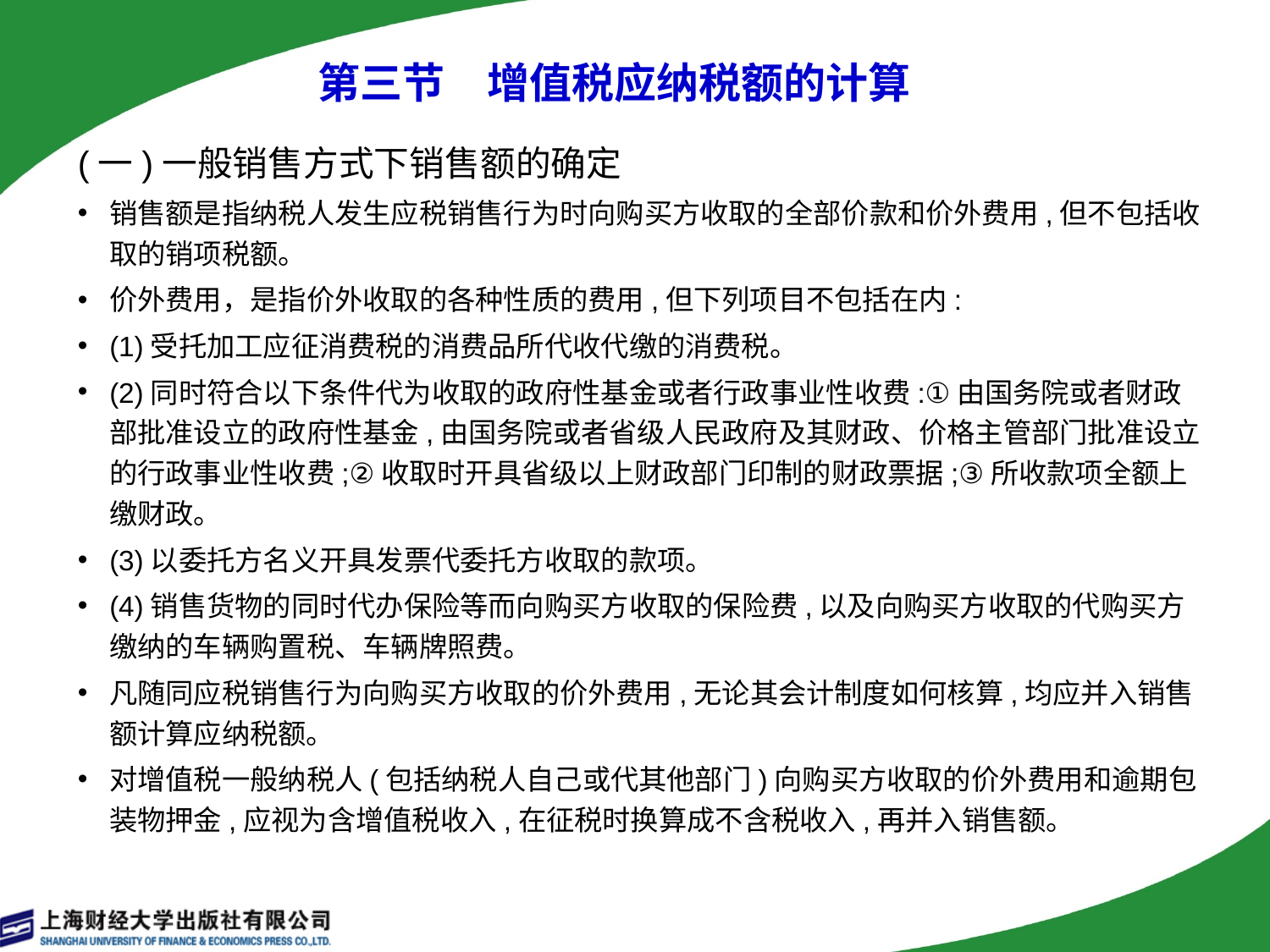

第三节　增值税应纳税额的计算
(一)一般销售方式下销售额的确定
销售额是指纳税人发生应税销售行为时向购买方收取的全部价款和价外费用,但不包括收取的销项税额。
价外费用，是指价外收取的各种性质的费用,但下列项目不包括在内:
(1)受托加工应征消费税的消费品所代收代缴的消费税。
(2)同时符合以下条件代为收取的政府性基金或者行政事业性收费:①由国务院或者财政部批准设立的政府性基金,由国务院或者省级人民政府及其财政、价格主管部门批准设立的行政事业性收费;②收取时开具省级以上财政部门印制的财政票据;③所收款项全额上缴财政。
(3)以委托方名义开具发票代委托方收取的款项。
(4)销售货物的同时代办保险等而向购买方收取的保险费,以及向购买方收取的代购买方缴纳的车辆购置税、车辆牌照费。
凡随同应税销售行为向购买方收取的价外费用,无论其会计制度如何核算,均应并入销售额计算应纳税额。
对增值税一般纳税人(包括纳税人自己或代其他部门)向购买方收取的价外费用和逾期包装物押金,应视为含增值税收入,在征税时换算成不含税收入,再并入销售额。